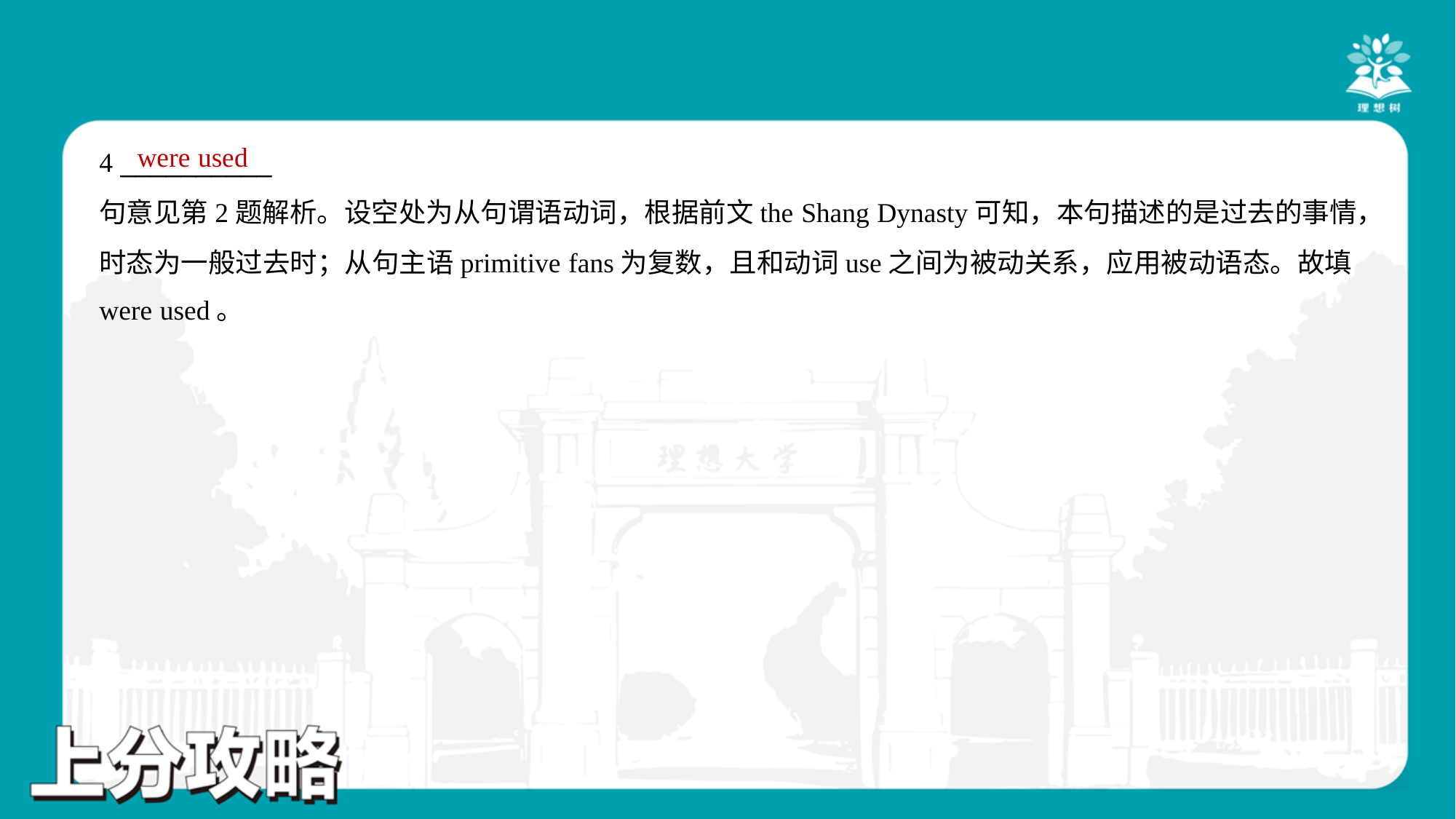

were used
4 __________
句意见第2题解析。设空处为从句谓语动词，根据前文the Shang Dynasty可知，本句描述的是过去的事情，
时态为一般过去时；从句主语primitive fans为复数，且和动词use之间为被动关系，应用被动语态。故填
were used。